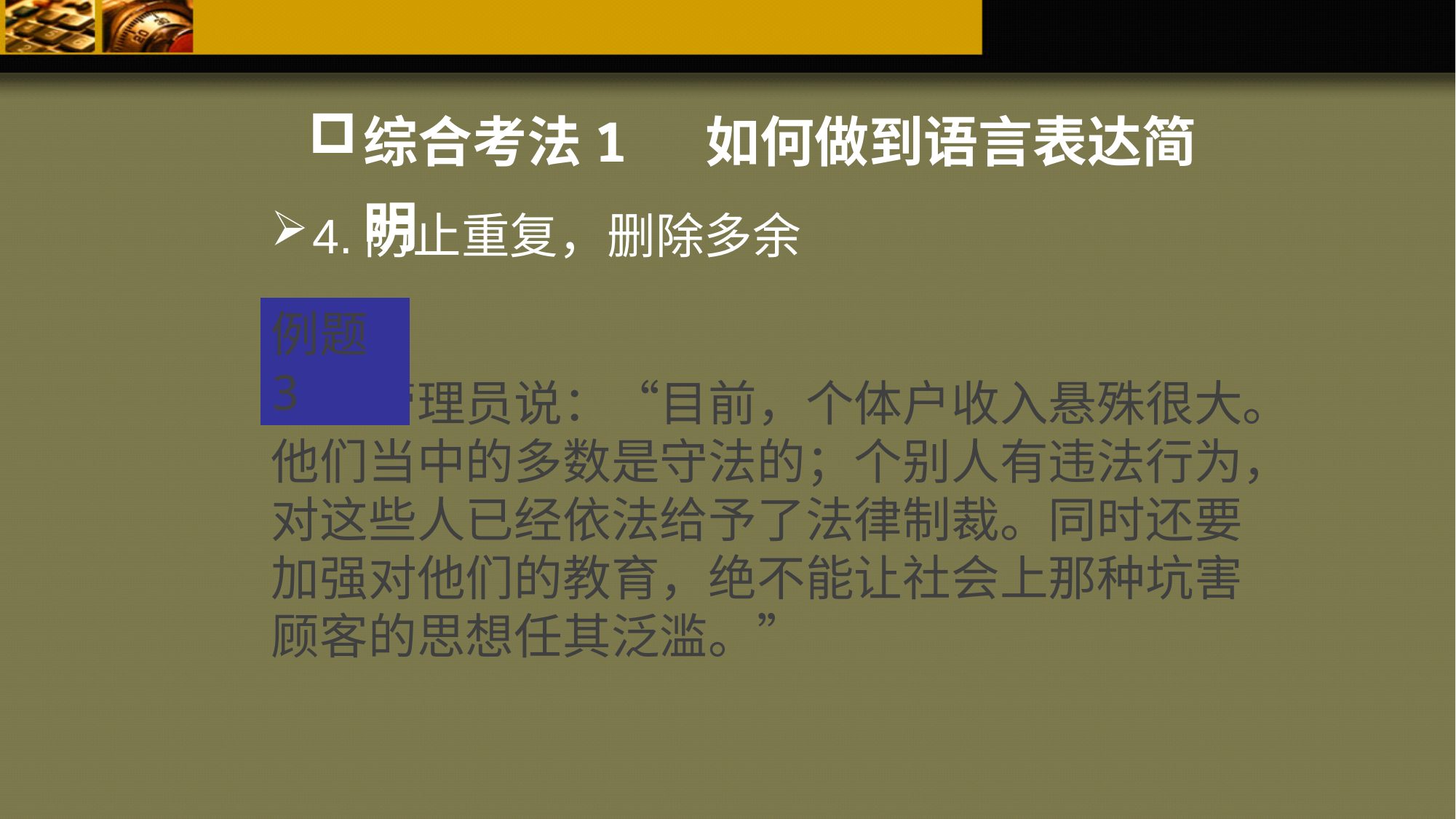

综合考法1  如何做到语言表达简明
4.防止重复，删除多余
例题3
市场管理员说：“目前，个体户收入悬殊很大。他们当中的多数是守法的；个别人有违法行为，对这些人已经依法给予了法律制裁。同时还要加强对他们的教育，绝不能让社会上那种坑害顾客的思想任其泛滥。”